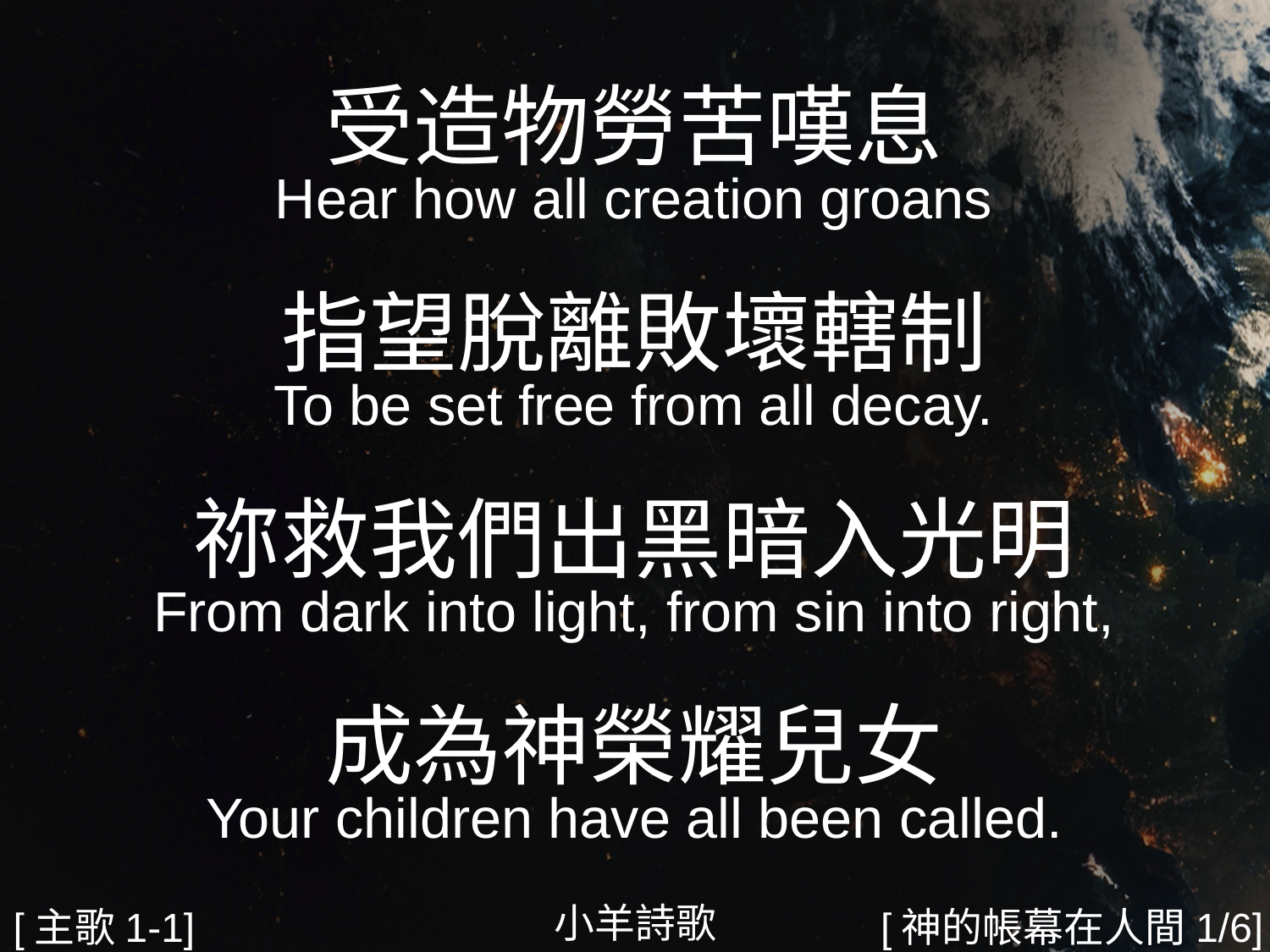

受造物勞苦嘆息
Hear how all creation groans

指望脫離敗壞轄制
To be set free from all decay.

祢救我們出黑暗入光明
From dark into light, from sin into right,

成為神榮耀兒女
Your children have all been called.

#

小羊詩歌
[主歌1-1]
[神的帳幕在人間1/6]